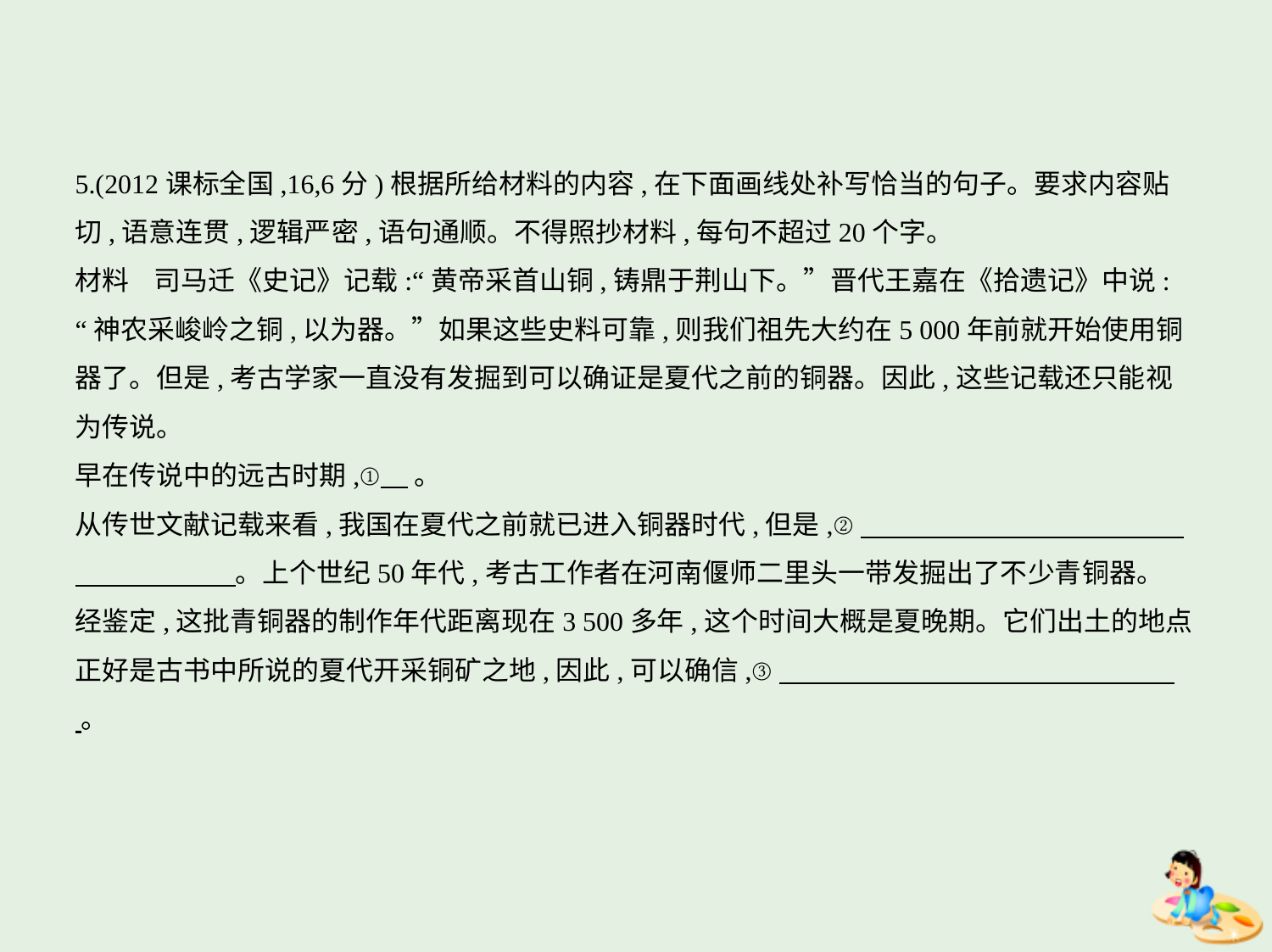

5.(2012课标全国,16,6分)根据所给材料的内容,在下面画线处补写恰当的句子。要求内容贴
切,语意连贯,逻辑严密,语句通顺。不得照抄材料,每句不超过20个字。
材料    司马迁《史记》记载:“黄帝采首山铜,铸鼎于荆山下。”晋代王嘉在《拾遗记》中说:
“神农采峻岭之铜,以为器。”如果这些史料可靠,则我们祖先大约在5 000年前就开始使用铜
器了。但是,考古学家一直没有发掘到可以确证是夏代之前的铜器。因此,这些记载还只能视
为传说。
早在传说中的远古时期,①    。
从传世文献记载来看,我国在夏代之前就已进入铜器时代,但是,②　　　　　　　　　　　    
　　　　　    。上个世纪50年代,考古工作者在河南偃师二里头一带发掘出了不少青铜器。
经鉴定,这批青铜器的制作年代距离现在3 500多年,这个时间大概是夏晚期。它们出土的地点
正好是古书中所说的夏代开采铜矿之地,因此,可以确信,③　　　　　　　　　　　　　        。